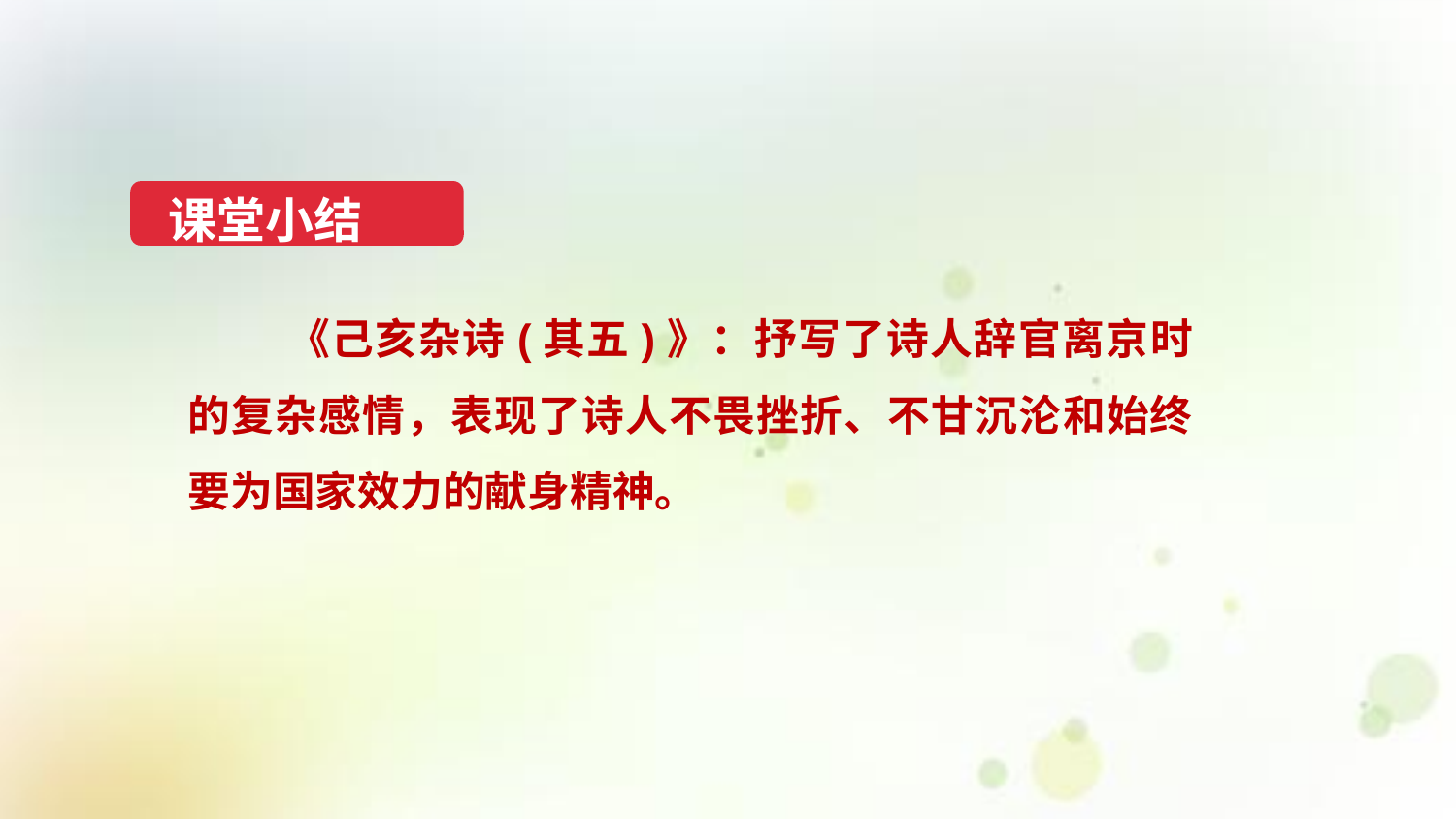

课堂小结
《己亥杂诗(其五)》：抒写了诗人辞官离京时的复杂感情，表现了诗人不畏挫折、不甘沉沦和始终要为国家效力的献身精神。